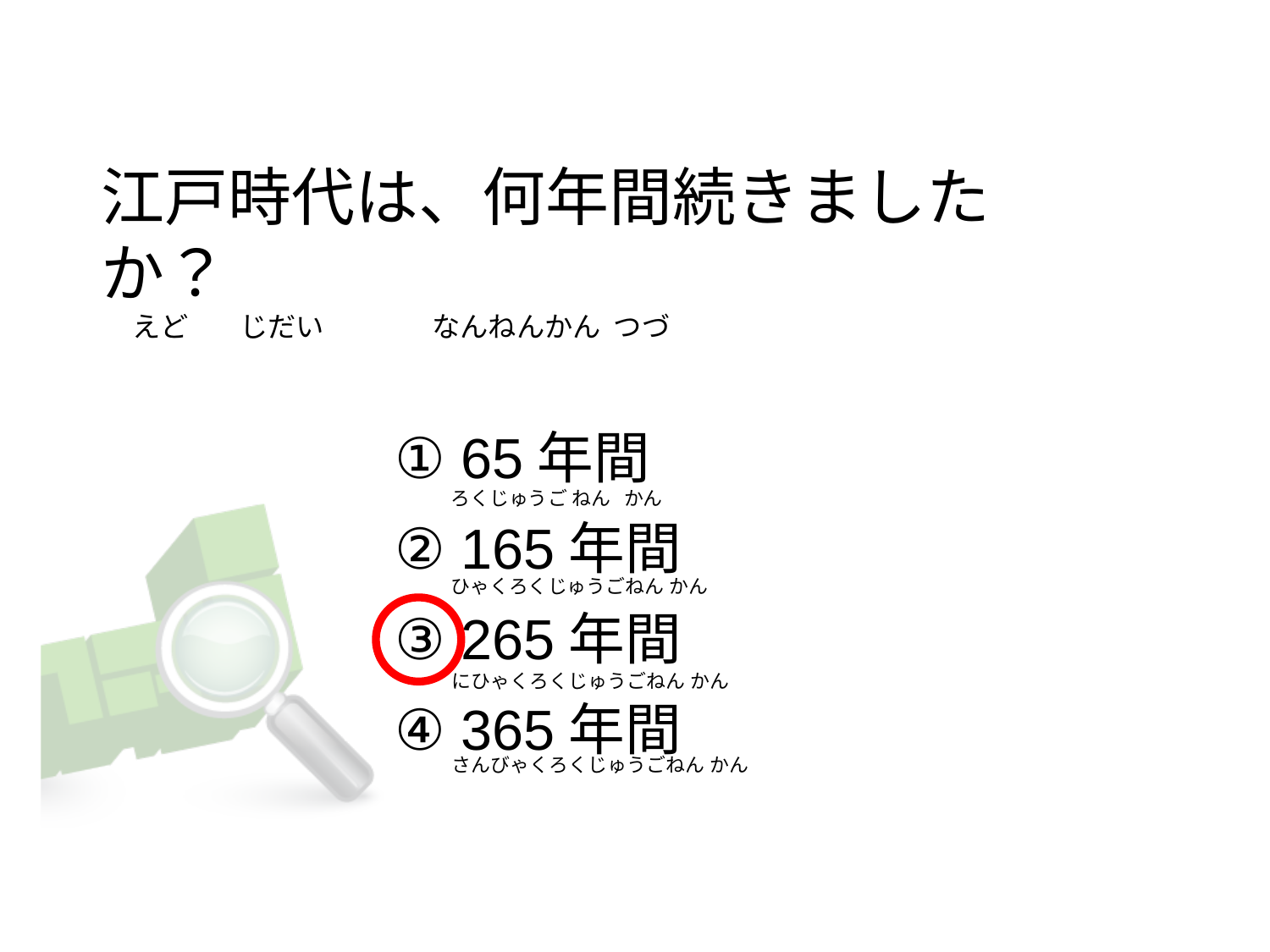

# 江戸時代は、何年間続きましたか？      えど        じだい                 なんねんかん  つづ
① 65年間
② 165年間
③ 265年間
④ 365年間
ろくじゅうご ねん   かん
ひゃくろくじゅうごねん かん

にひゃくろくじゅうごねん かん
さんびゃくろくじゅうごねん かん